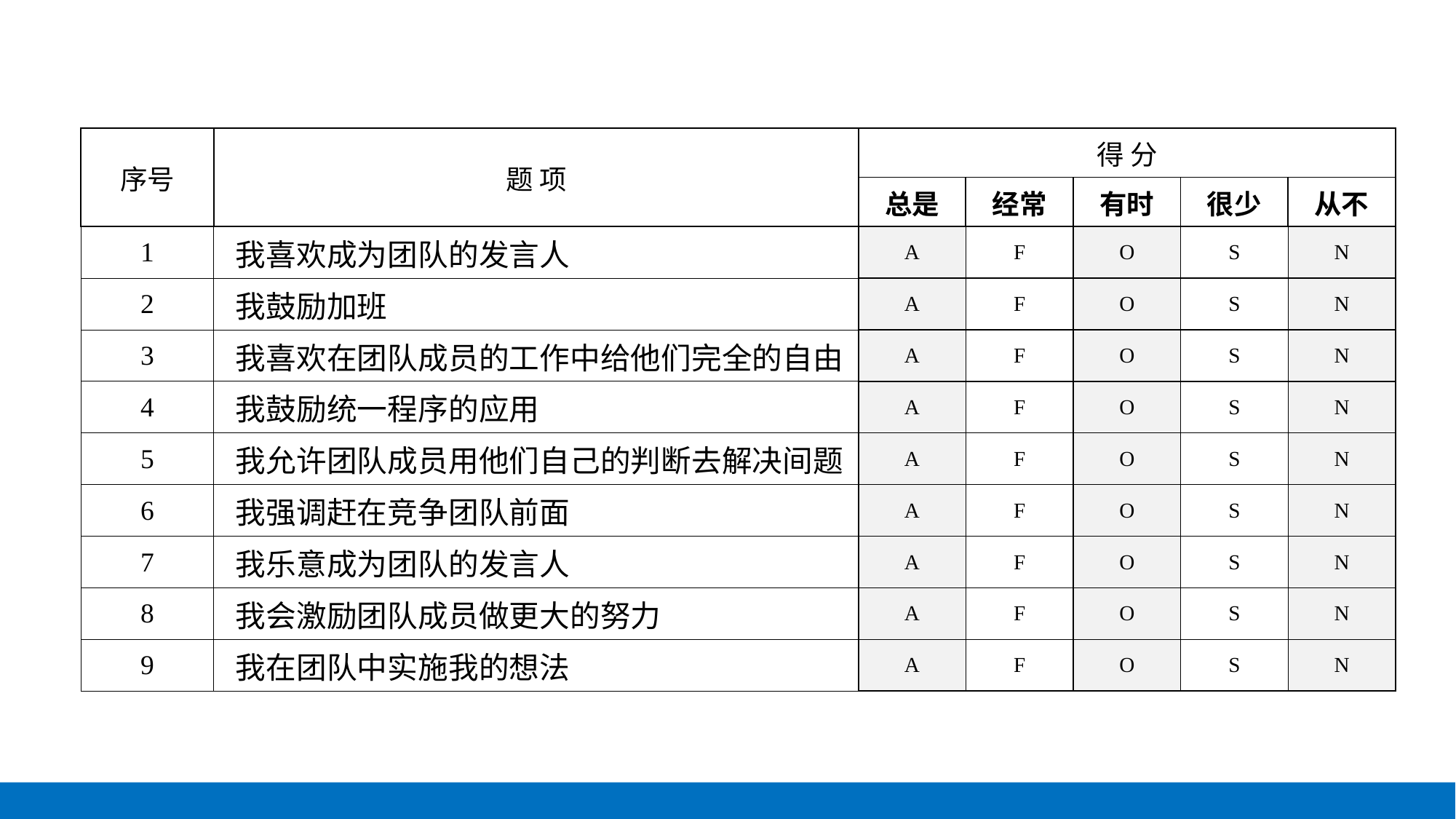

| 序号 | 题 项 | 得 分 |  |  |  |  |
| --- | --- | --- | --- | --- | --- | --- |
|  |  | 总是 | 经常 | 有时 | 很少 | 从不 |
| 1 | 我喜欢成为团队的发言人 | A | F | O | S | N |
| 2 | 我鼓励加班 | A | F | O | S | N |
| 3 | 我喜欢在团队成员的工作中给他们完全的自由 | A | F | O | S | N |
| 4 | 我鼓励统一程序的应用 | A | F | O | S | N |
| 5 | 我允许团队成员用他们自己的判断去解决间题 | A | F | O | S | N |
| 6 | 我强调赶在竞争团队前面 | A | F | O | S | N |
| 7 | 我乐意成为团队的发言人 | A | F | O | S | N |
| 8 | 我会激励团队成员做更大的努力 | A | F | O | S | N |
| 9 | 我在团队中实施我的想法 | A | F | O | S | N |